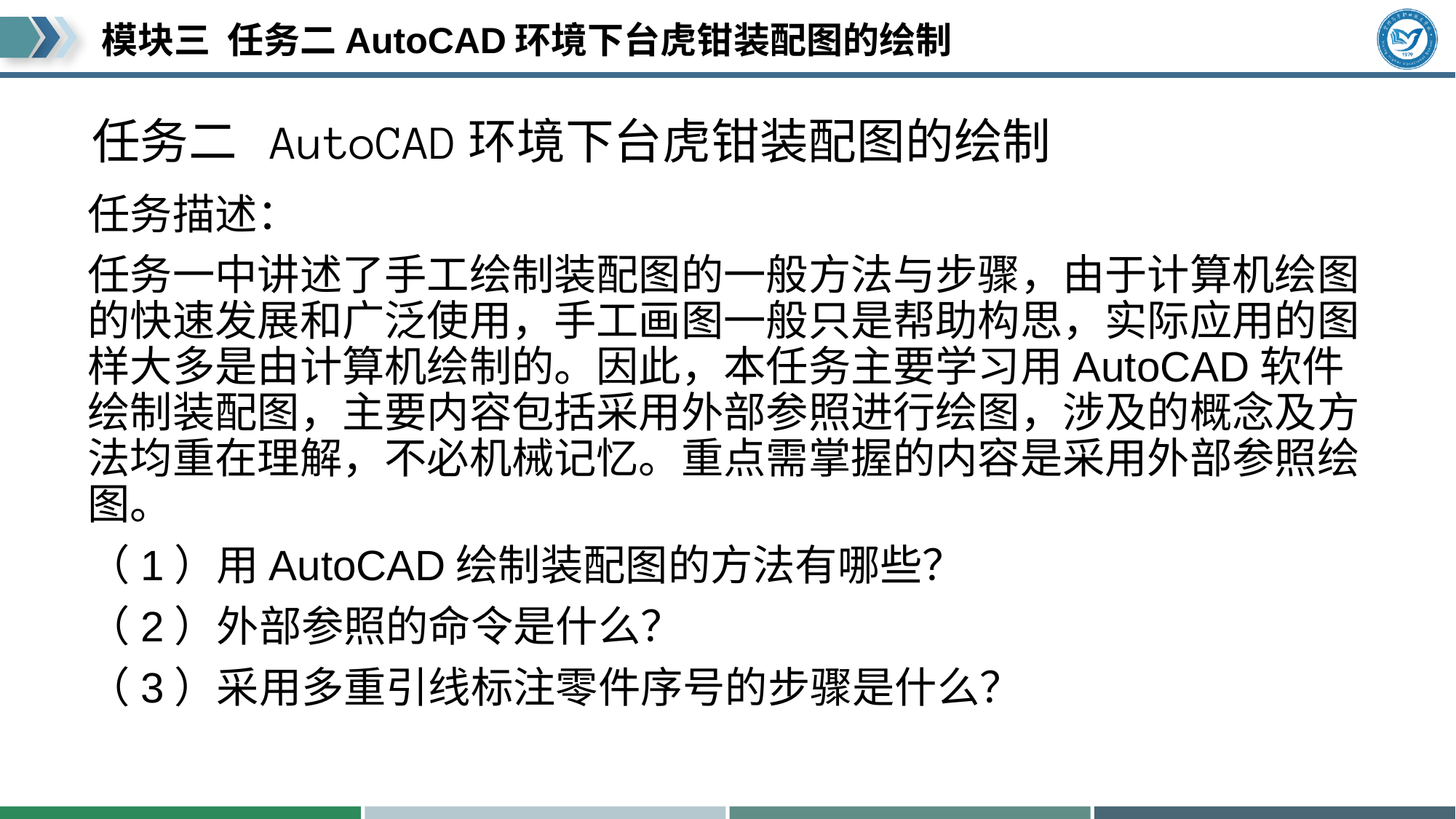

# 任务二  AutoCAD环境下台虎钳装配图的绘制
任务描述：
任务一中讲述了手工绘制装配图的一般方法与步骤，由于计算机绘图的快速发展和广泛使用，手工画图一般只是帮助构思，实际应用的图样大多是由计算机绘制的。因此，本任务主要学习用AutoCAD软件绘制装配图，主要内容包括采用外部参照进行绘图，涉及的概念及方法均重在理解，不必机械记忆。重点需掌握的内容是采用外部参照绘图。
（1）用AutoCAD绘制装配图的方法有哪些？
（2）外部参照的命令是什么？
（3）采用多重引线标注零件序号的步骤是什么？